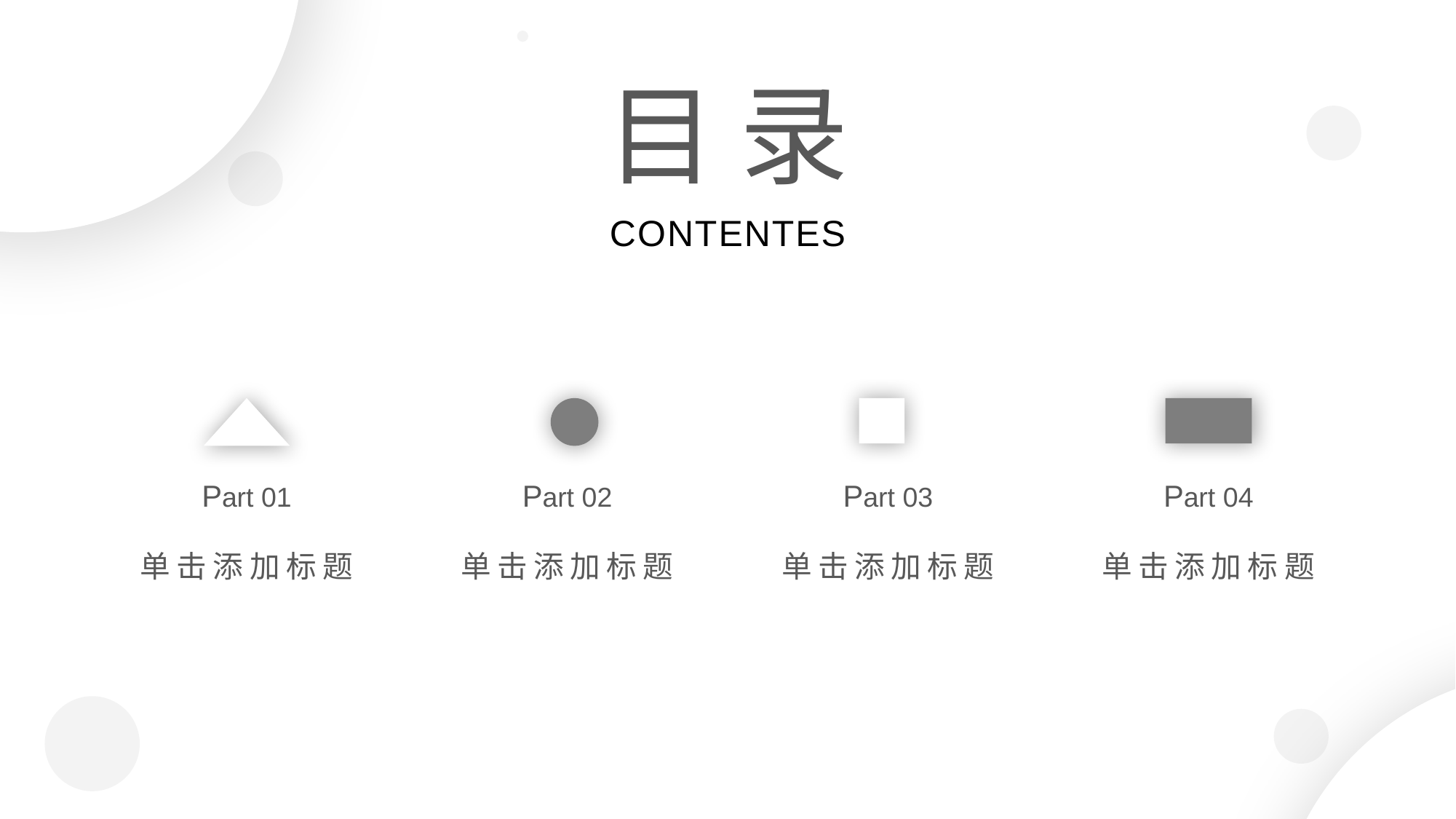

目 录

CONTENTES

Part 01
单击添加标题

Part 02
单击添加标题

Part 03
单击添加标题

Part 04
单击添加标题